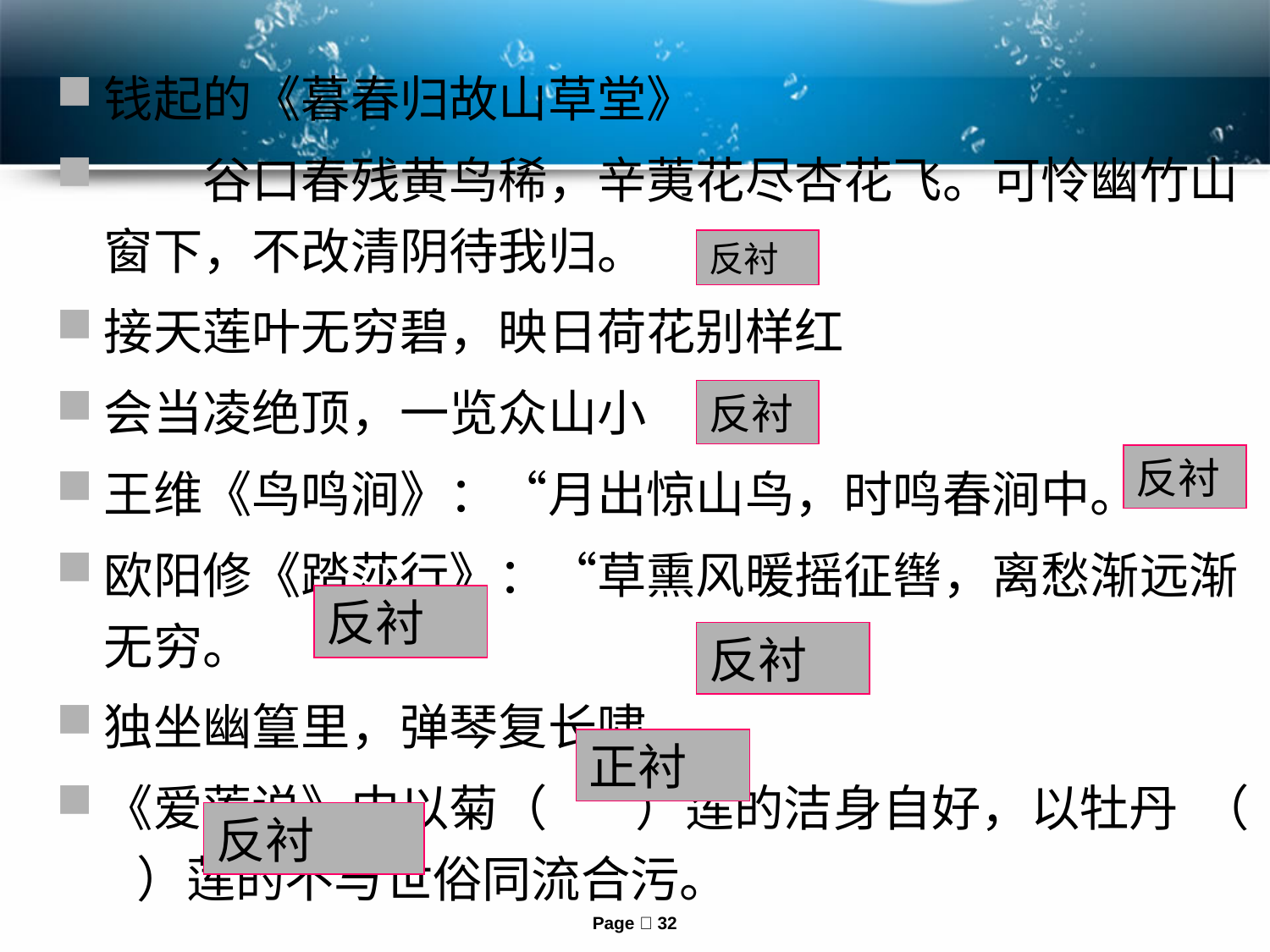

钱起的《暮春归故山草堂》
　　谷口春残黄鸟稀，辛荑花尽杏花飞。可怜幽竹山窗下，不改清阴待我归。
接天莲叶无穷碧，映日荷花别样红
会当凌绝顶，一览众山小
王维《鸟鸣涧》：“月出惊山鸟，时鸣春涧中。”
欧阳修《踏莎行》：“草熏风暖摇征辔，离愁渐远渐无穷。
独坐幽篁里，弹琴复长啸
《爱莲说》中以菊（        ）莲的洁身自好，以牡丹  （     ）莲的不与世俗同流合污。
反衬
反衬
反衬
反衬
反衬
正衬
反衬